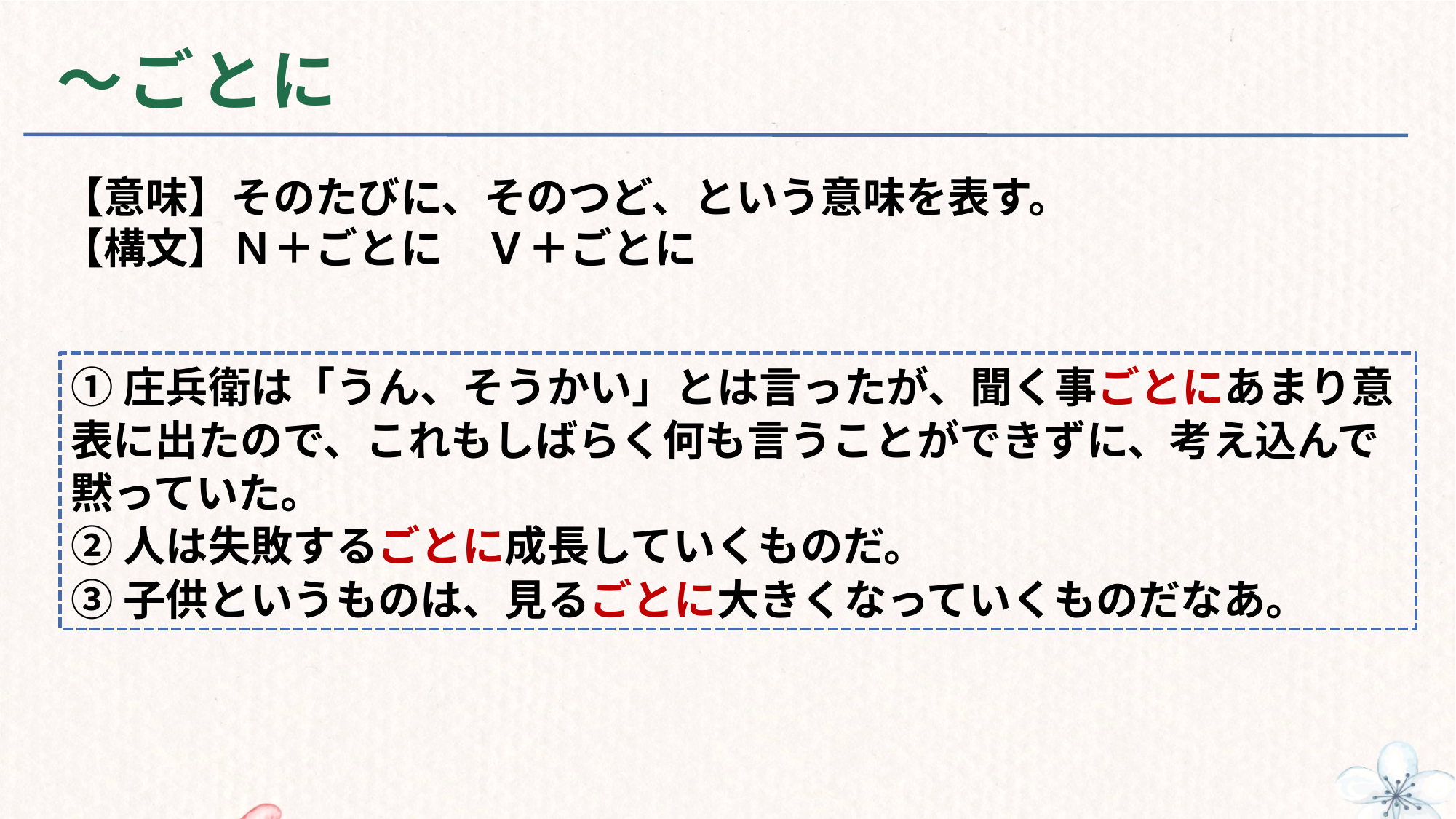

# ～ごとに
【意味】そのたびに、そのつど、という意味を表す。
【構文】Ｎ＋ごとに　Ｖ＋ごとに

①庄兵衛は「うん、そうかい」とは言ったが、聞く事ごとにあまり意表に出たので、これもしばらく何も言うことができずに、考え込んで黙っていた。
②人は失敗するごとに成長していくものだ。
③子供というものは、見るごとに大きくなっていくものだなあ。